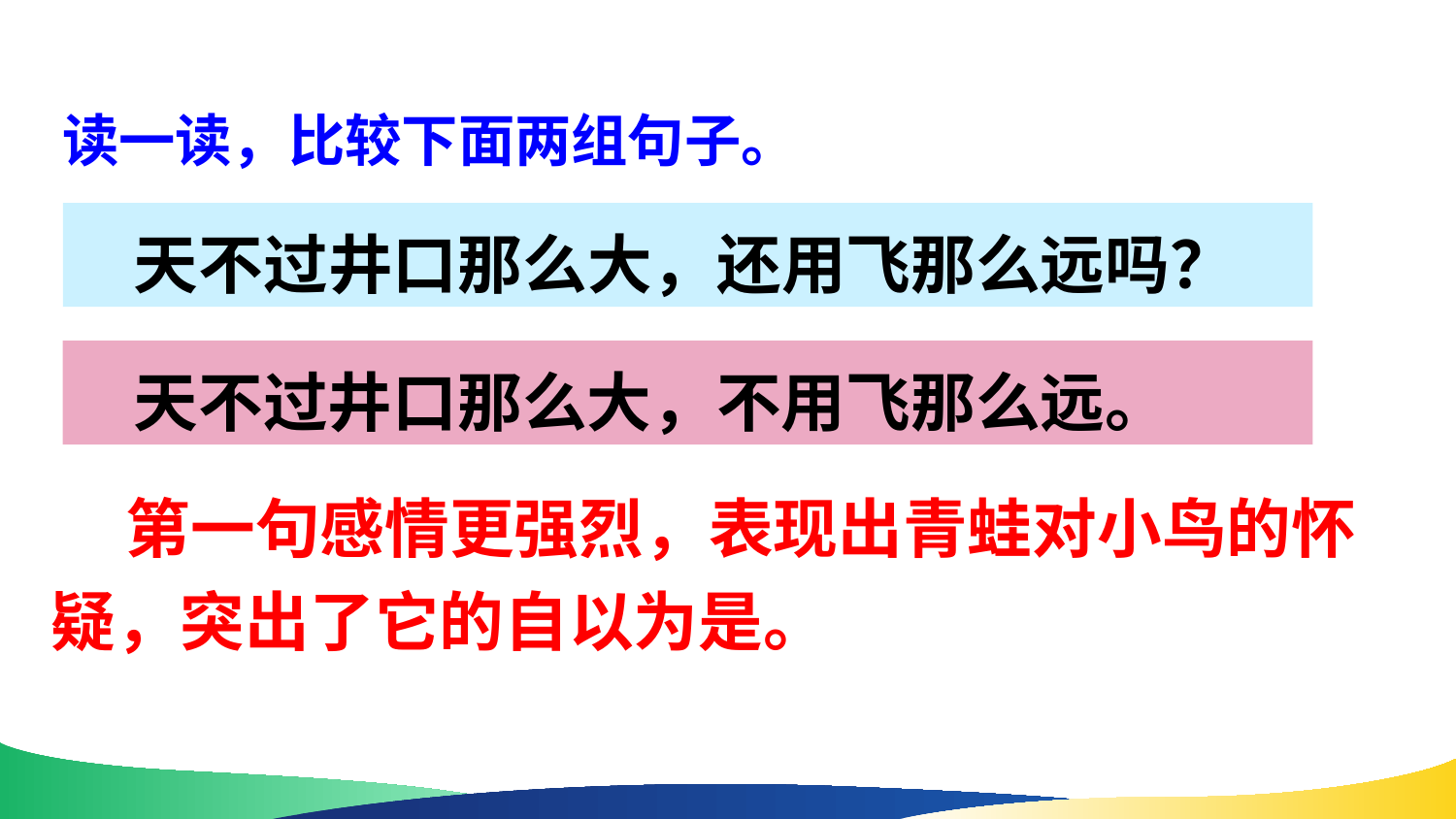

读一读，比较下面两组句子。
   天不过井口那么大，还用飞那么远吗？
   天不过井口那么大，不用飞那么远。
    第一句感情更强烈，表现出青蛙对小鸟的怀疑，突出了它的自以为是。